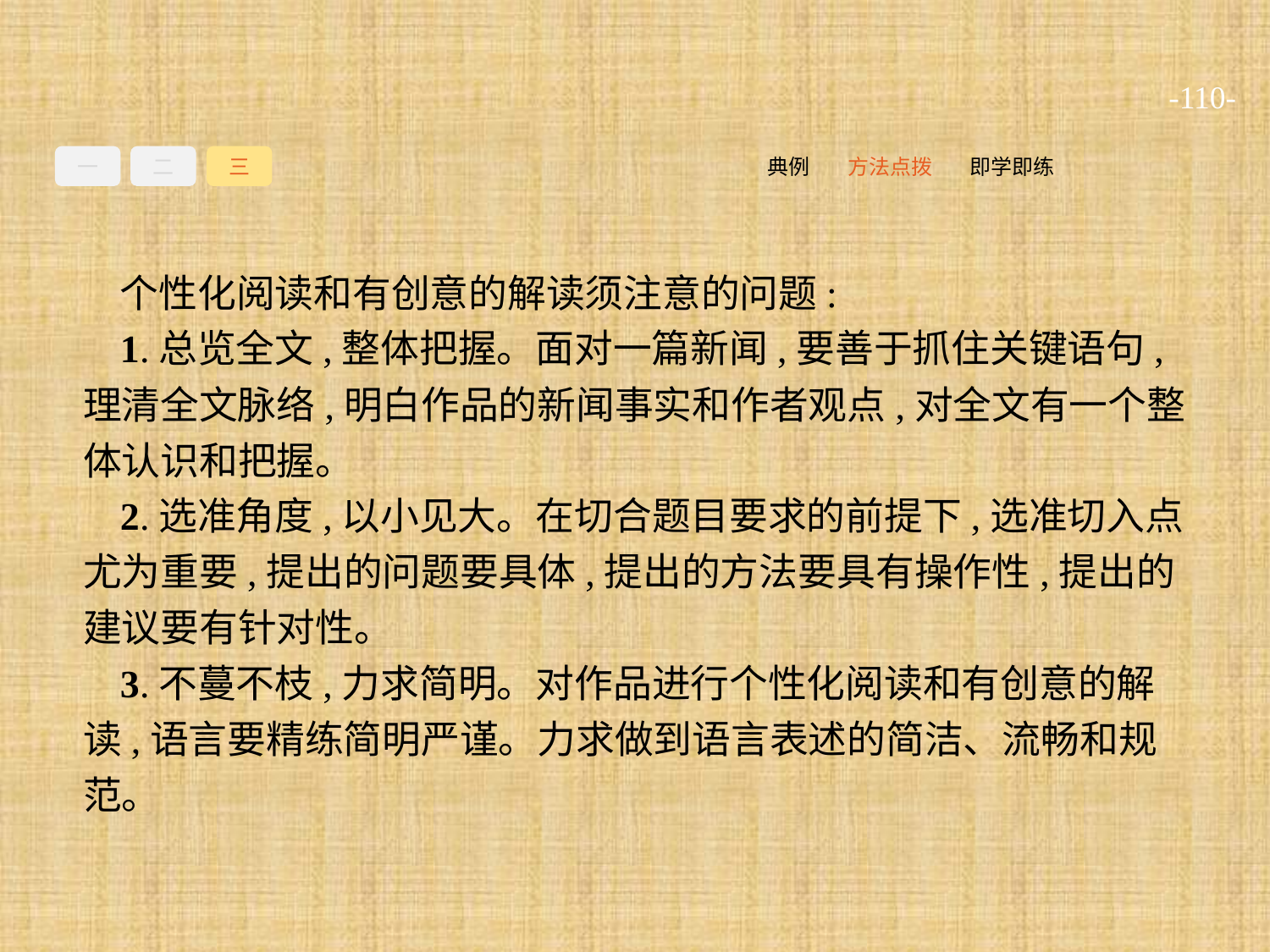

-110-
一
二
三
即学即练
方法点拨
典例
个性化阅读和有创意的解读须注意的问题:
1.总览全文,整体把握。面对一篇新闻,要善于抓住关键语句,理清全文脉络,明白作品的新闻事实和作者观点,对全文有一个整体认识和把握。
2.选准角度,以小见大。在切合题目要求的前提下,选准切入点尤为重要,提出的问题要具体,提出的方法要具有操作性,提出的建议要有针对性。
3.不蔓不枝,力求简明。对作品进行个性化阅读和有创意的解读,语言要精练简明严谨。力求做到语言表述的简洁、流畅和规范。